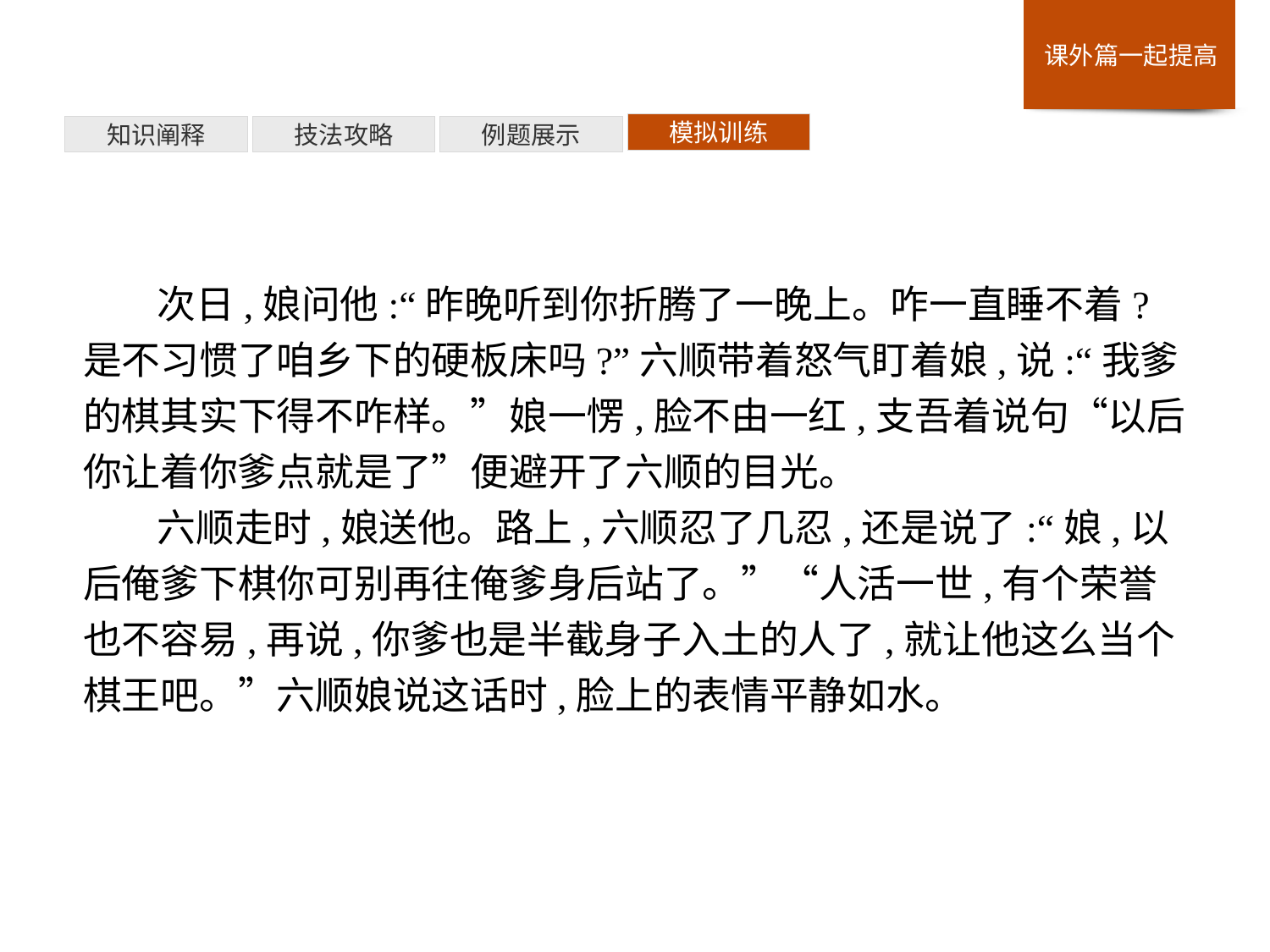

模拟训练
例题展示
技法攻略
知识阐释
次日,娘问他:“昨晚听到你折腾了一晚上。咋一直睡不着?是不习惯了咱乡下的硬板床吗?”六顺带着怒气盯着娘,说:“我爹的棋其实下得不咋样。”娘一愣,脸不由一红,支吾着说句“以后你让着你爹点就是了”便避开了六顺的目光。
六顺走时,娘送他。路上,六顺忍了几忍,还是说了:“娘,以后俺爹下棋你可别再往俺爹身后站了。”“人活一世,有个荣誉也不容易,再说,你爹也是半截身子入土的人了,就让他这么当个棋王吧。”六顺娘说这话时,脸上的表情平静如水。